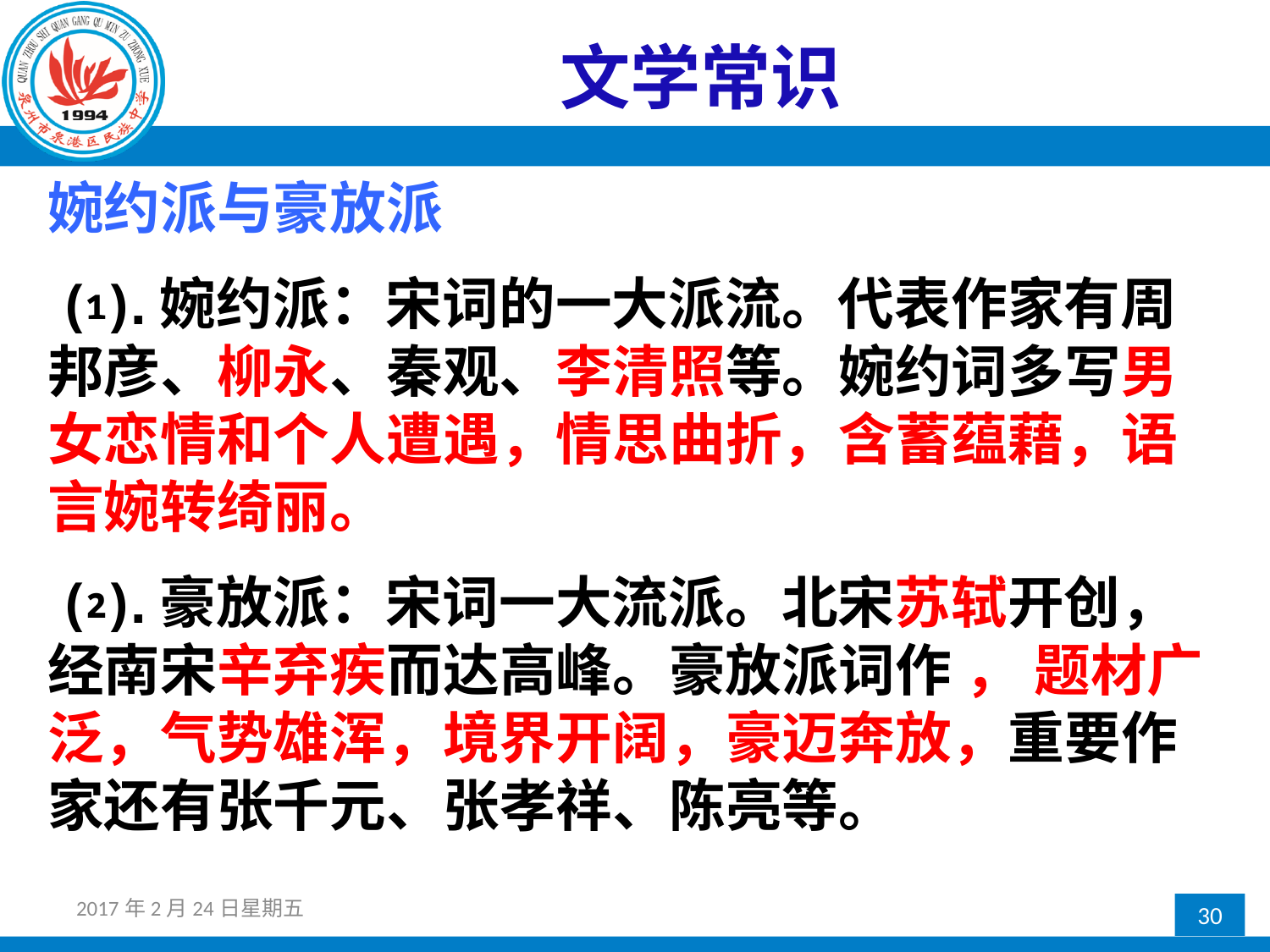

# 文学常识
婉约派与豪放派
 ⑴.婉约派：宋词的一大派流。代表作家有周邦彦、柳永、秦观、李清照等。婉约词多写男女恋情和个人遭遇，情思曲折，含蓄蕴藉，语言婉转绮丽。
 ⑵.豪放派：宋词一大流派。北宋苏轼开创，经南宋辛弃疾而达高峰。豪放派词作 ， 题材广泛，气势雄浑，境界开阔，豪迈奔放，重要作家还有张千元、张孝祥、陈亮等。
2017年2月24日星期五